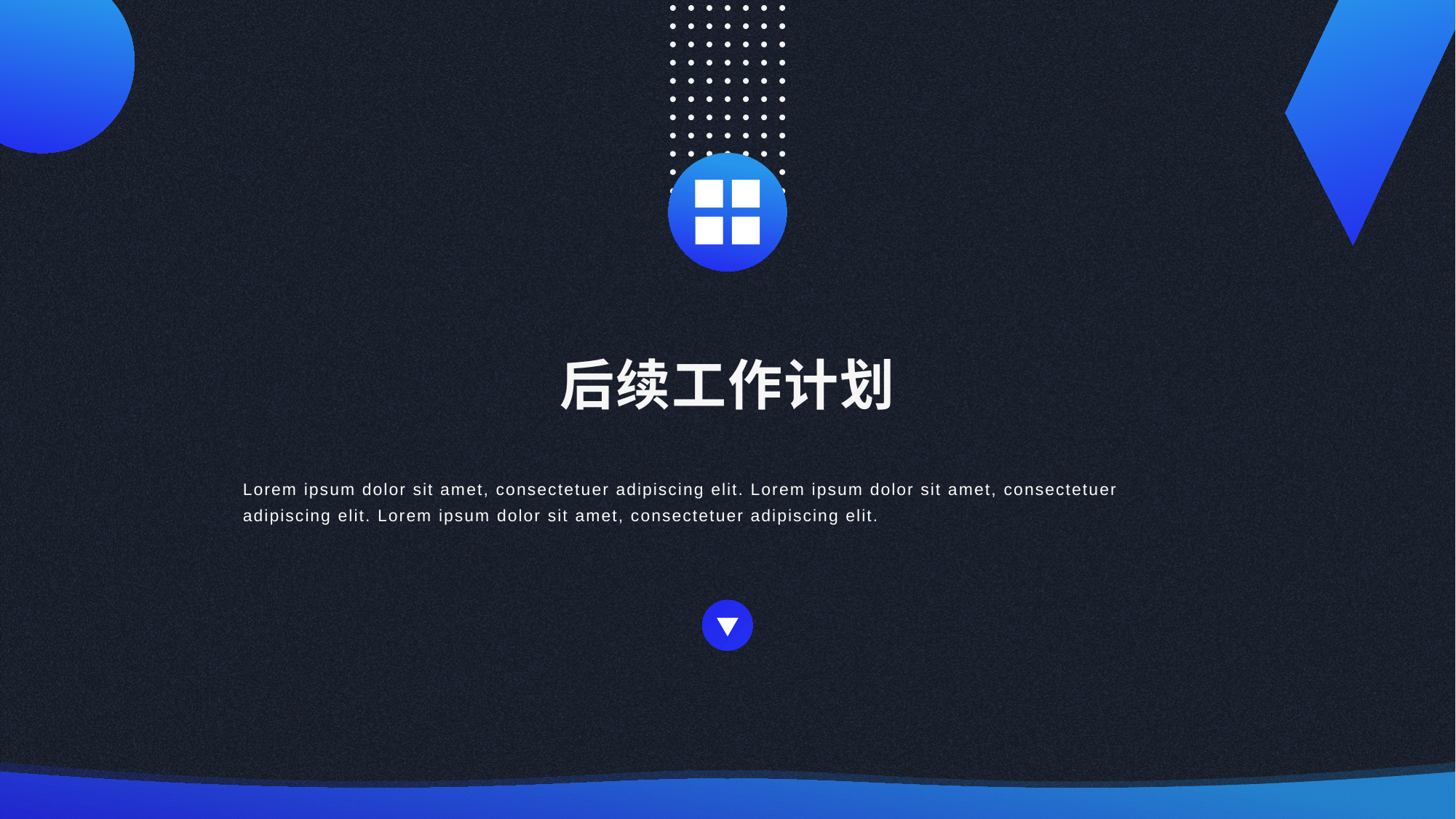

后续工作计划
Lorem ipsum dolor sit amet, consectetuer adipiscing elit. Lorem ipsum dolor sit amet, consectetuer adipiscing elit. Lorem ipsum dolor sit amet, consectetuer adipiscing elit.